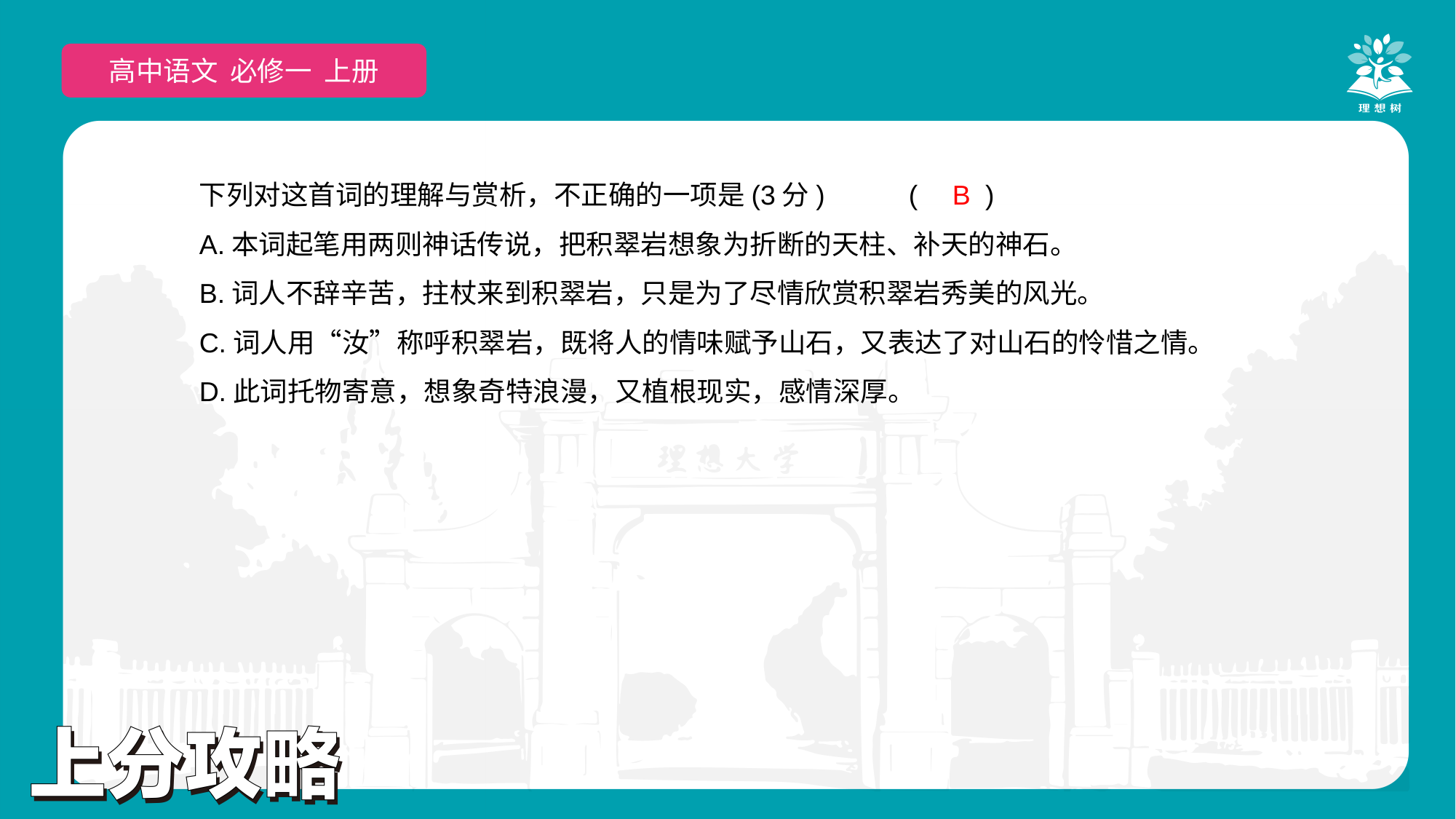

高中语文  必修一  上册
下列对这首词的理解与赏析，不正确的一项是(3分)	(　　)
A.本词起笔用两则神话传说，把积翠岩想象为折断的天柱、补天的神石。
B.词人不辞辛苦，拄杖来到积翠岩，只是为了尽情欣赏积翠岩秀美的风光。
C.词人用“汝”称呼积翠岩，既将人的情味赋予山石，又表达了对山石的怜惜之情。
D.此词托物寄意，想象奇特浪漫，又植根现实，感情深厚。
B